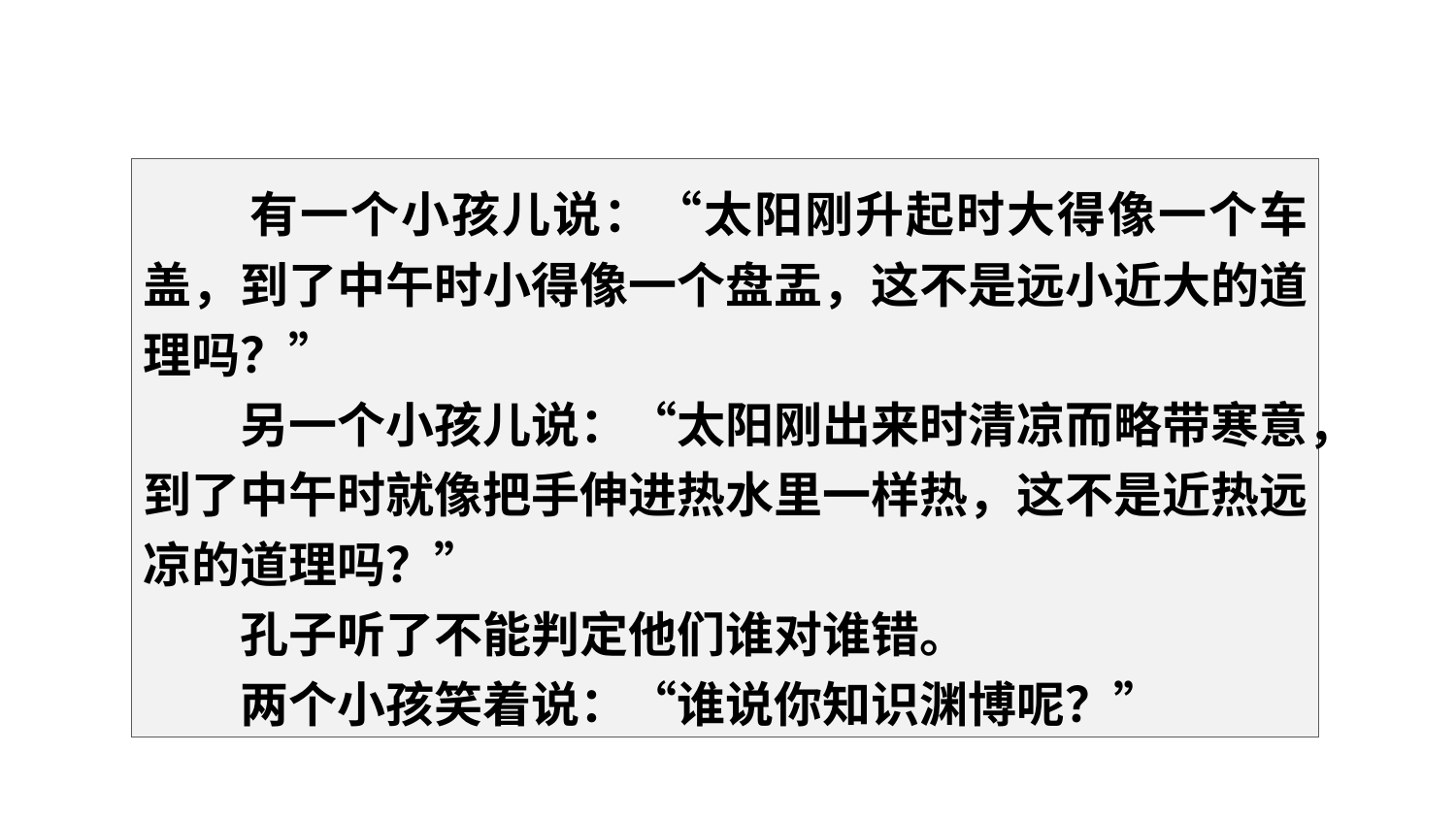

有一个小孩儿说：“太阳刚升起时大得像一个车盖，到了中午时小得像一个盘盂，这不是远小近大的道理吗？”
　　另一个小孩儿说：“太阳刚出来时清凉而略带寒意，到了中午时就像把手伸进热水里一样热，这不是近热远凉的道理吗？”
　　孔子听了不能判定他们谁对谁错。
　　两个小孩笑着说：“谁说你知识渊博呢？”